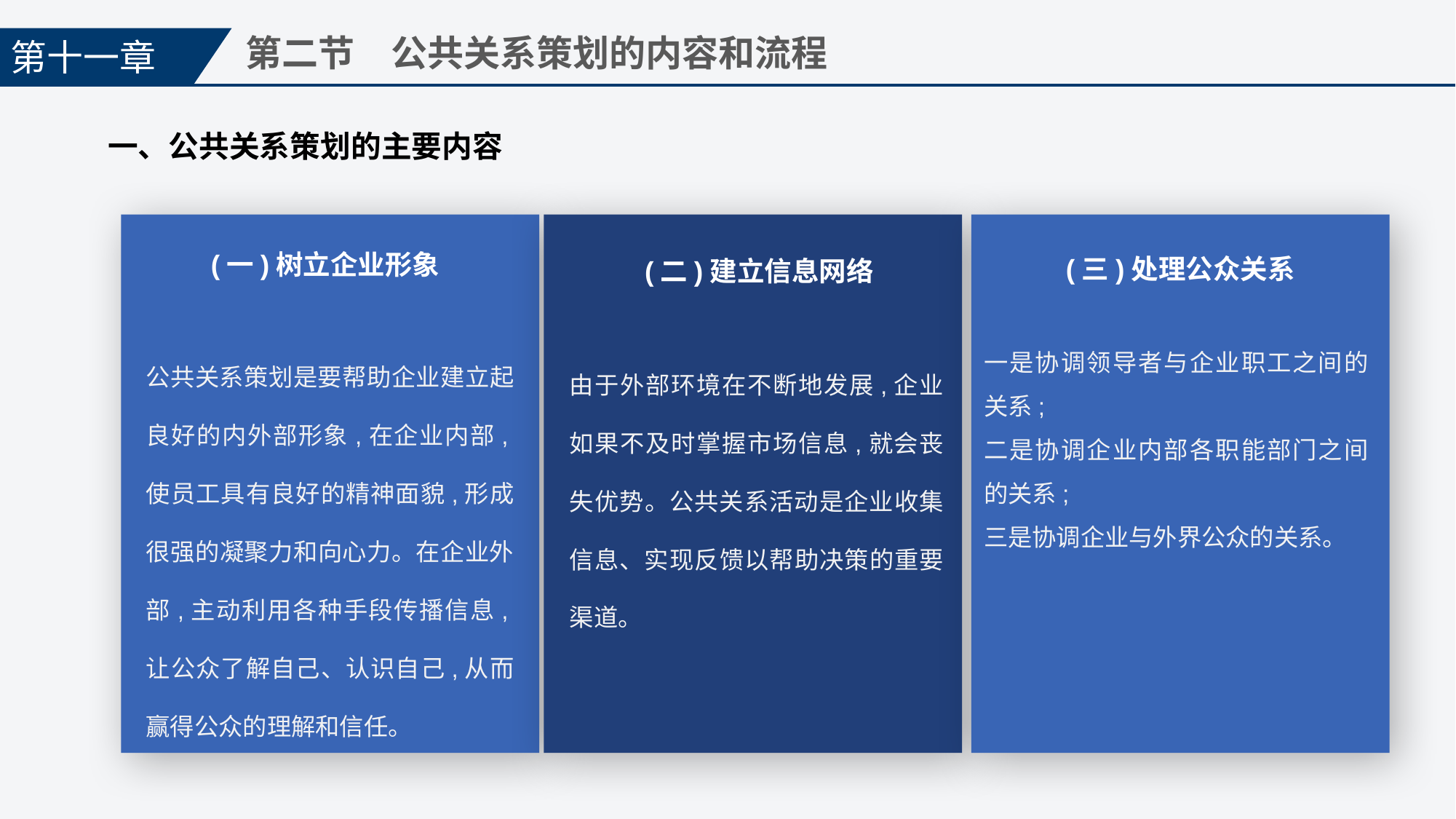

第十一章
第二节　公共关系策划的内容和流程
一、公共关系策划的主要内容

(一)树立企业形象
(三)处理公众关系
(二)建立信息网络
公共关系策划是要帮助企业建立起良好的内外部形象,在企业内部,使员工具有良好的精神面貌,形成很强的凝聚力和向心力。在企业外部,主动利用各种手段传播信息,让公众了解自己、认识自己,从而赢得公众的理解和信任。
一是协调领导者与企业职工之间的关系;
二是协调企业内部各职能部门之间的关系;
三是协调企业与外界公众的关系。
由于外部环境在不断地发展,企业如果不及时掌握市场信息,就会丧失优势。公共关系活动是企业收集信息、实现反馈以帮助决策的重要渠道。